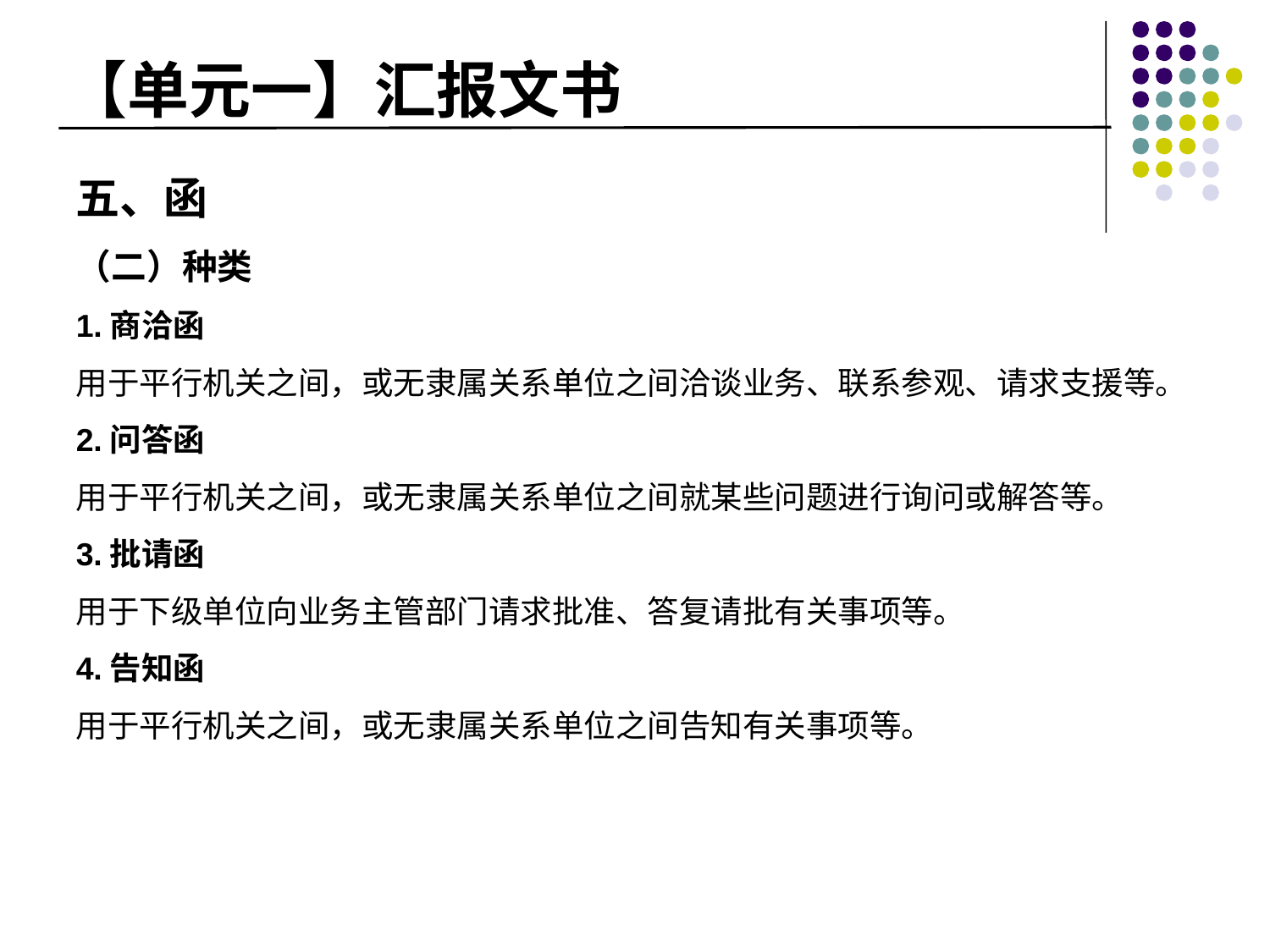

# 【单元一】汇报文书
五、函
（二）种类
1.商洽函
用于平行机关之间，或无隶属关系单位之间洽谈业务、联系参观、请求支援等。
2.问答函
用于平行机关之间，或无隶属关系单位之间就某些问题进行询问或解答等。
3.批请函
用于下级单位向业务主管部门请求批准、答复请批有关事项等。
4.告知函
用于平行机关之间，或无隶属关系单位之间告知有关事项等。